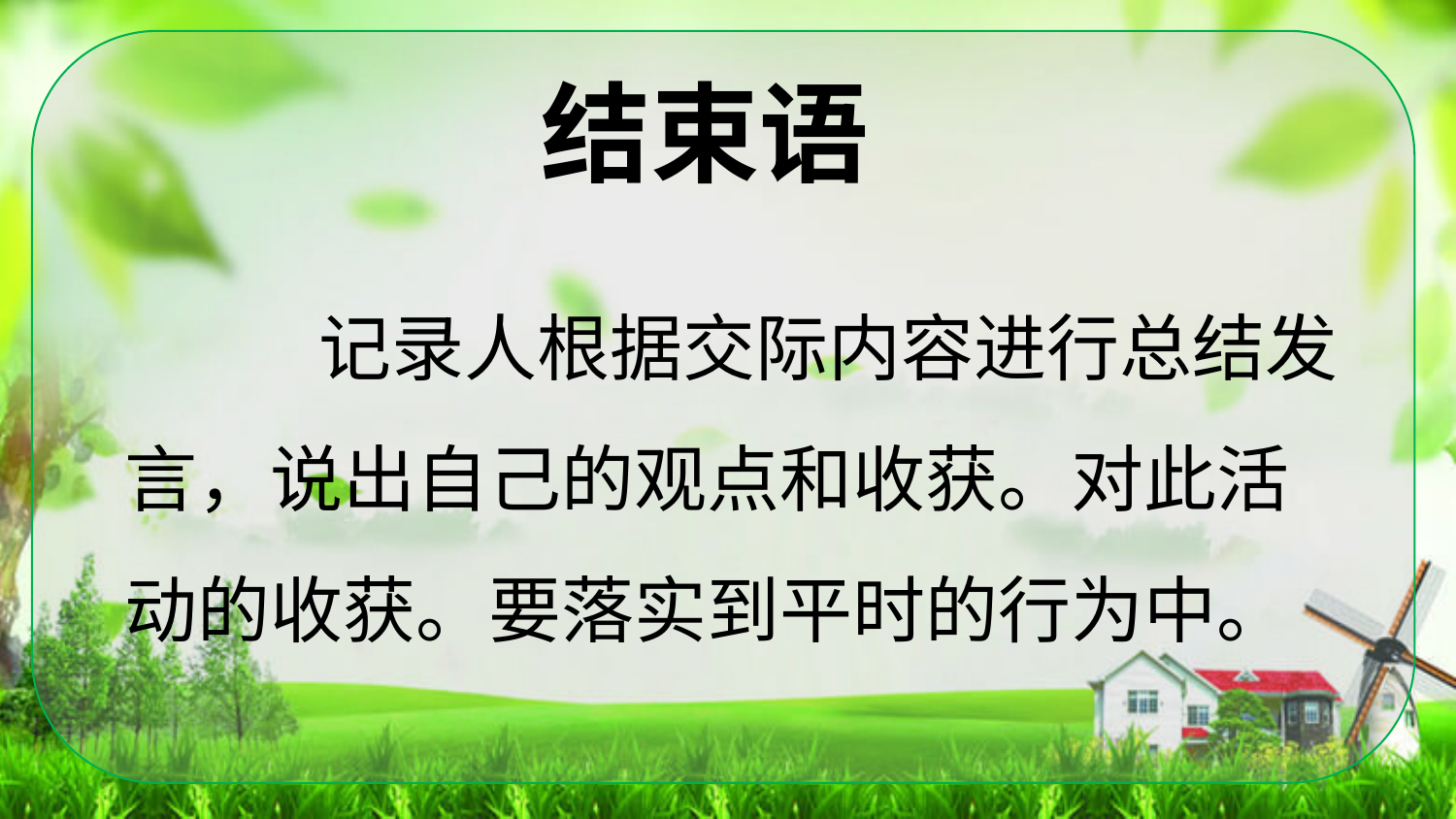

# 结束语
记录人根据交际内容进行总结发言，说出自己的观点和收获。对此活动的收获。要落实到平时的行为中。